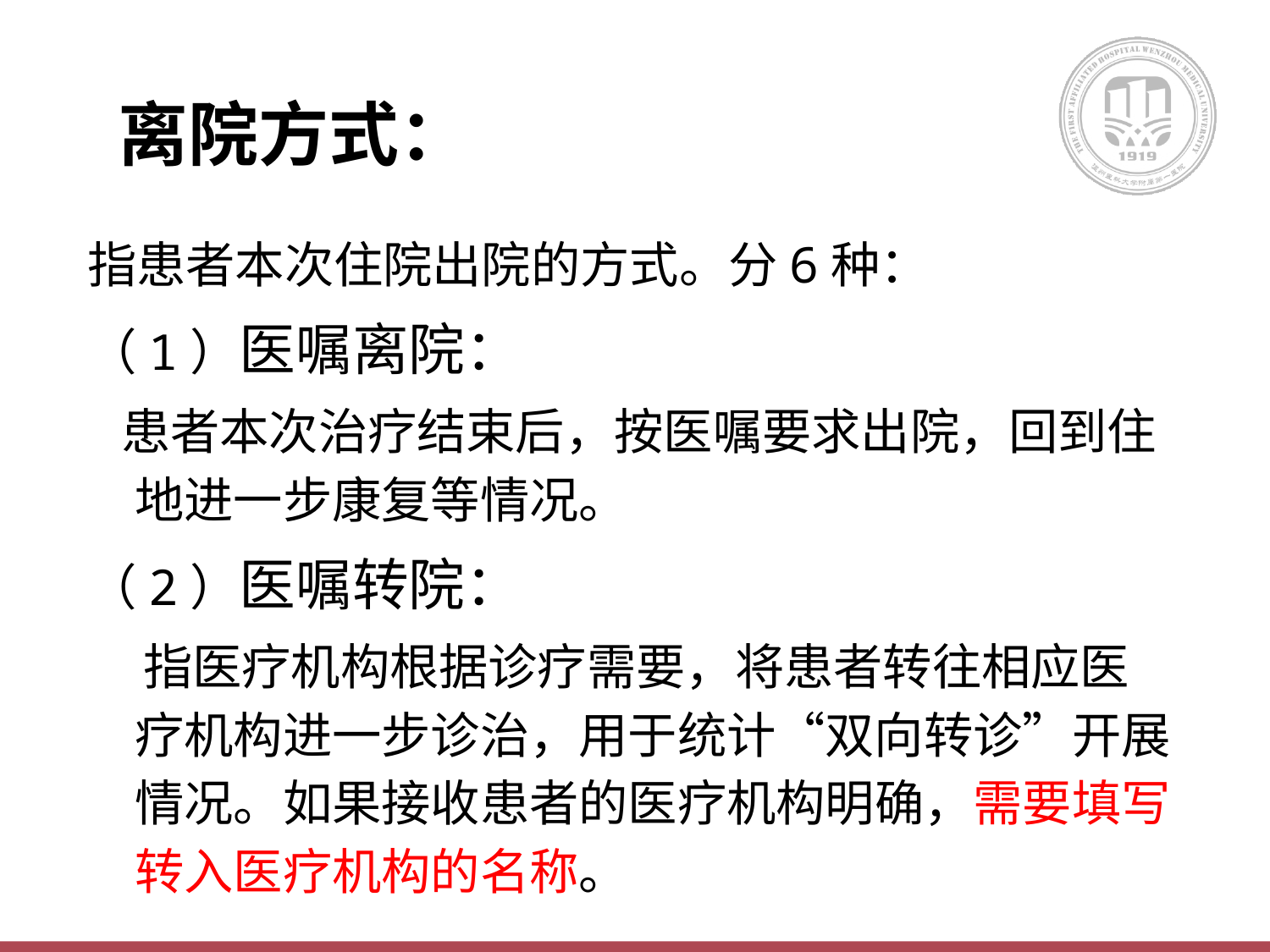

# 离院方式：
指患者本次住院出院的方式。分6种：
（1）医嘱离院：
  患者本次治疗结束后，按医嘱要求出院，回到住地进一步康复等情况。
（2）医嘱转院：
    指医疗机构根据诊疗需要，将患者转往相应医疗机构进一步诊治，用于统计“双向转诊”开展情况。如果接收患者的医疗机构明确，需要填写转入医疗机构的名称。